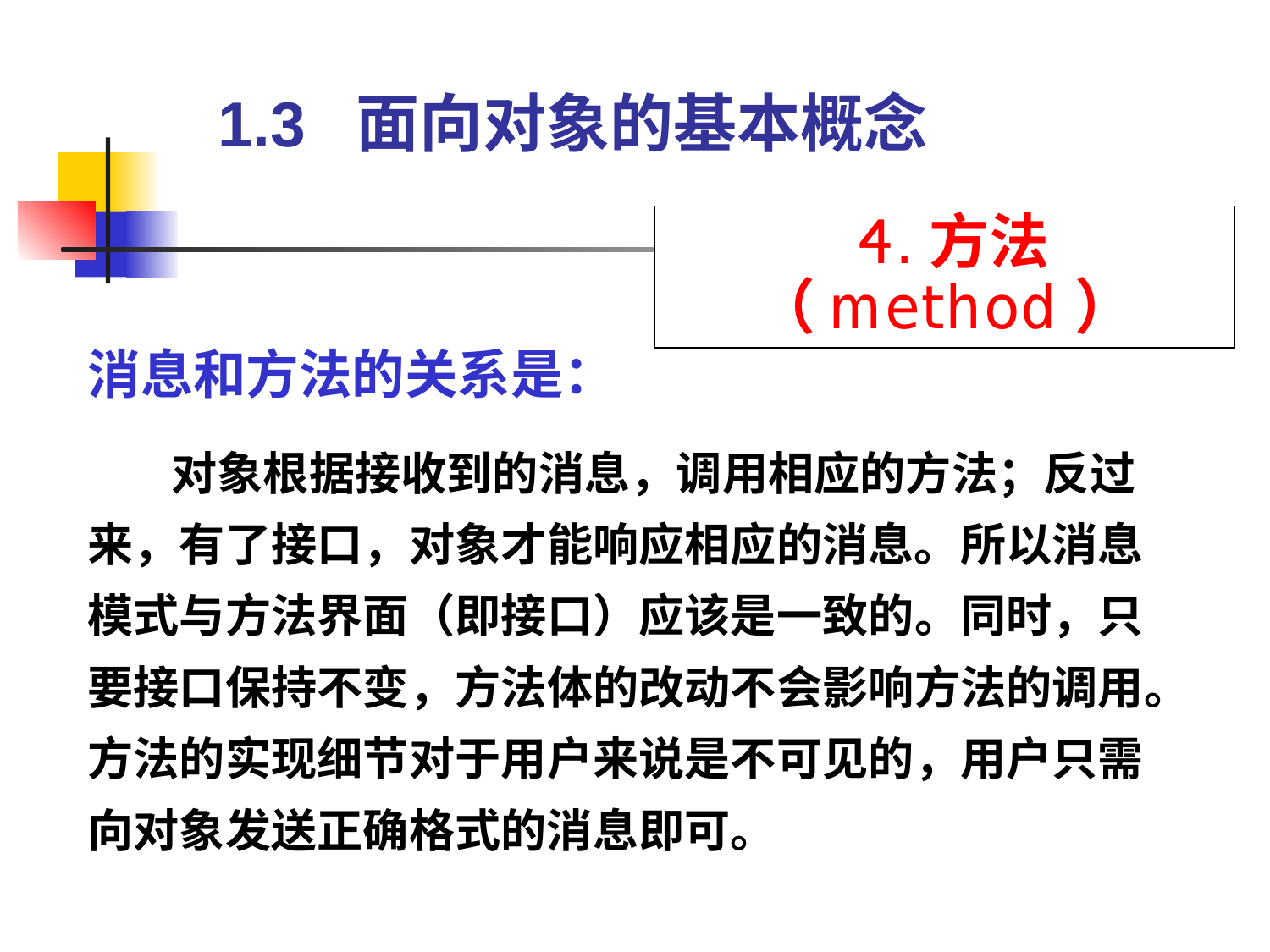

# 1.3  面向对象的基本概念
 4.方法（method）
消息和方法的关系是：
       对象根据接收到的消息，调用相应的方法；反过来，有了接口，对象才能响应相应的消息。所以消息模式与方法界面（即接口）应该是一致的。同时，只要接口保持不变，方法体的改动不会影响方法的调用。方法的实现细节对于用户来说是不可见的，用户只需向对象发送正确格式的消息即可。